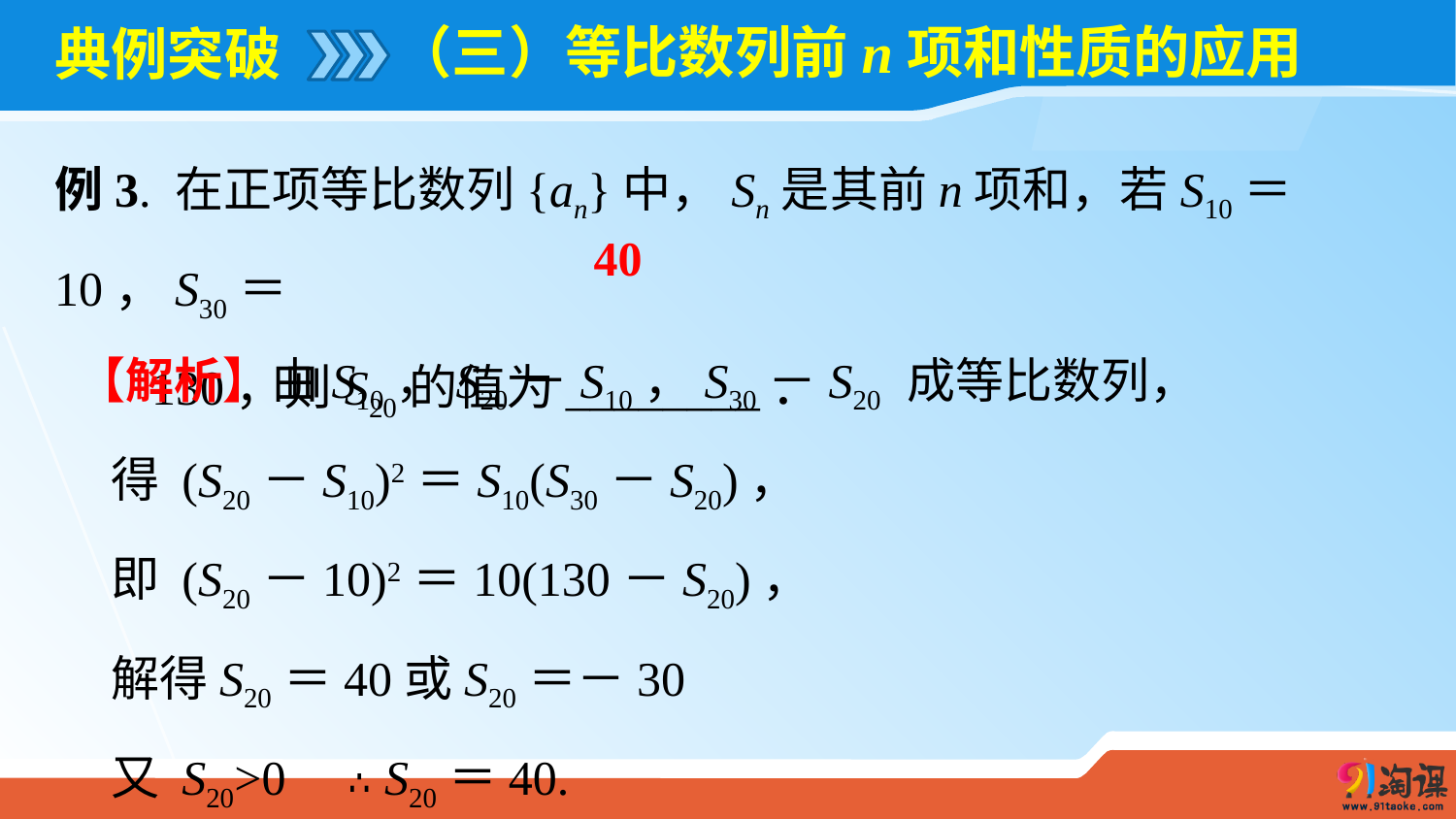

（三）等比数列前n项和性质的应用
# 典例突破
例3. 在正项等比数列{an}中，Sn是其前n项和，若S10＝10，S30＝
        130，则S20的值为________．
40

【解析】由S10，S20－S10，S30－S20  成等比数列，
  得 (S20－S10)2＝S10(S30－S20)，
  即 (S20－10)2＝10(130－S20)，
  解得S20＝40或S20＝－30
  又 S20>0     ∴ S20＝40.